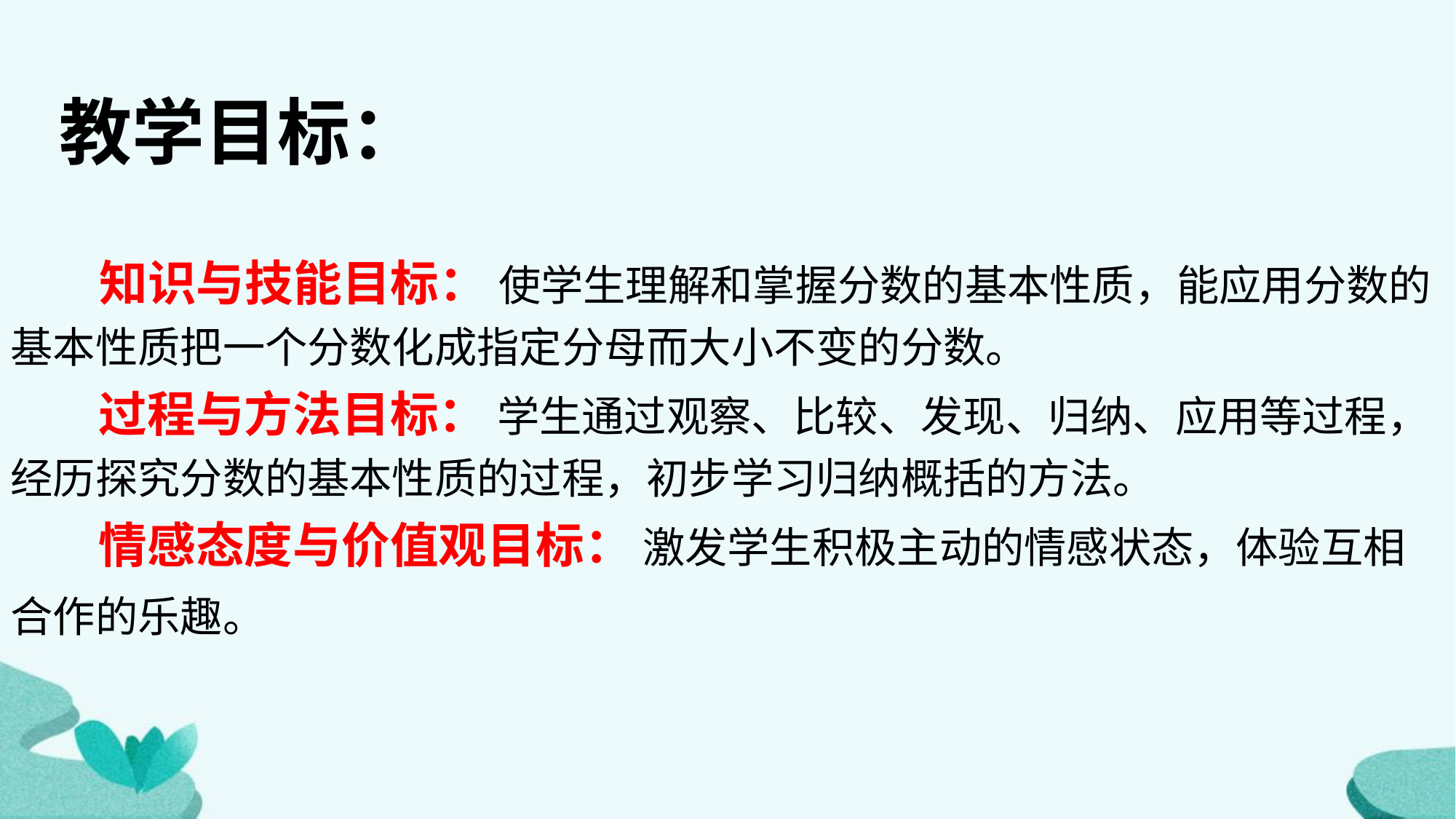

教学目标：
       知识与技能目标： 使学生理解和掌握分数的基本性质，能应用分数的基本性质把一个分数化成指定分母而大小不变的分数。
       过程与方法目标： 学生通过观察、比较、发现、归纳、应用等过程，经历探究分数的基本性质的过程，初步学习归纳概括的方法。
       情感态度与价值观目标： 激发学生积极主动的情感状态，体验互相合作的乐趣。